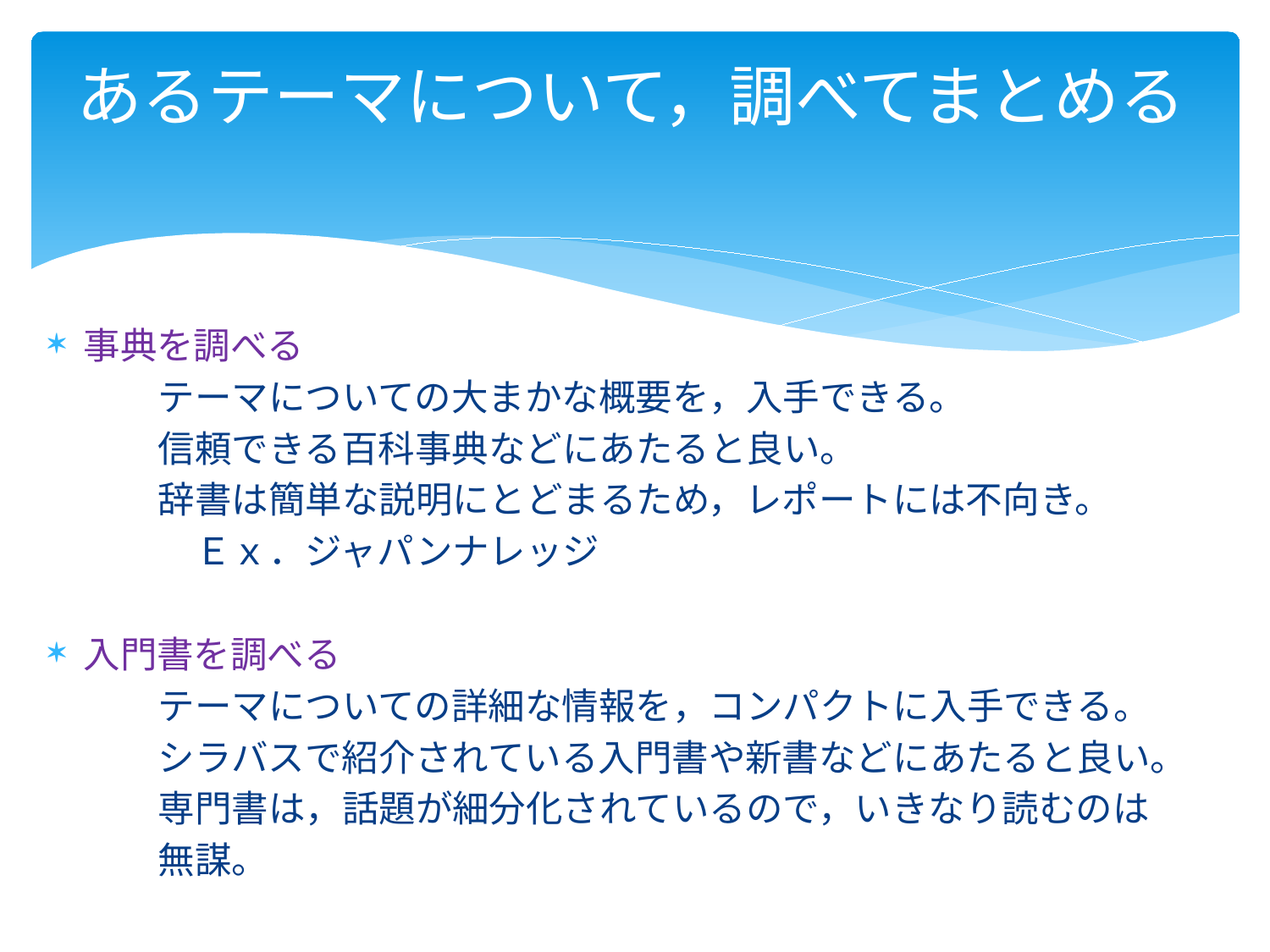

# あるテーマについて，調べてまとめる
事典を調べる
　　　テーマについての大まかな概要を，入手できる。
　　　信頼できる百科事典などにあたると良い。
　　　辞書は簡単な説明にとどまるため，レポートには不向き。
　　　　Ｅｘ．ジャパンナレッジ

入門書を調べる
　　　テーマについての詳細な情報を，コンパクトに入手できる。
　　　シラバスで紹介されている入門書や新書などにあたると良い。
　　　専門書は，話題が細分化されているので，いきなり読むのは
　　　無謀。